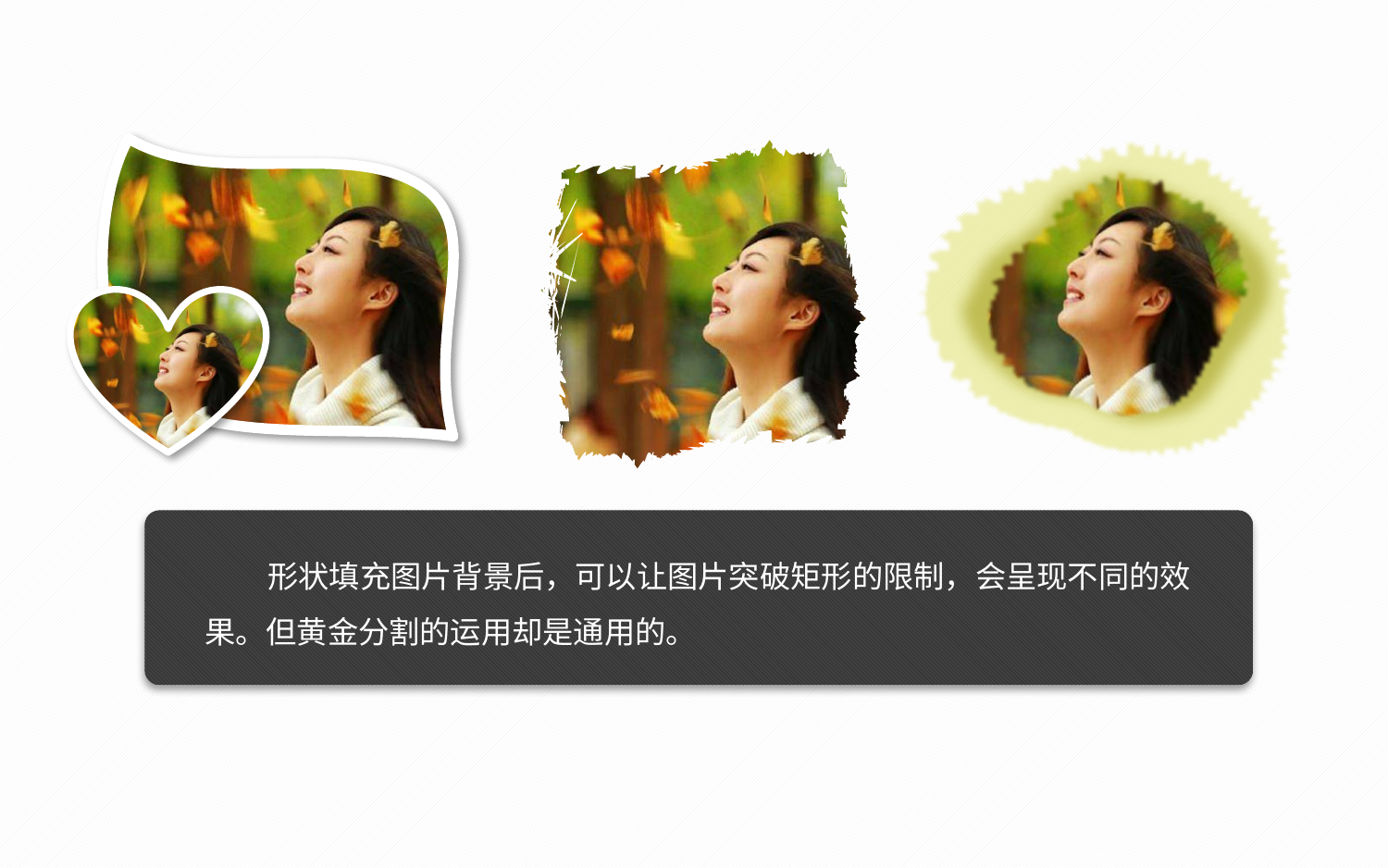

形状填充图片背景后，可以让图片突破矩形的限制，会呈现不同的效果。但黄金分割的运用却是通用的。